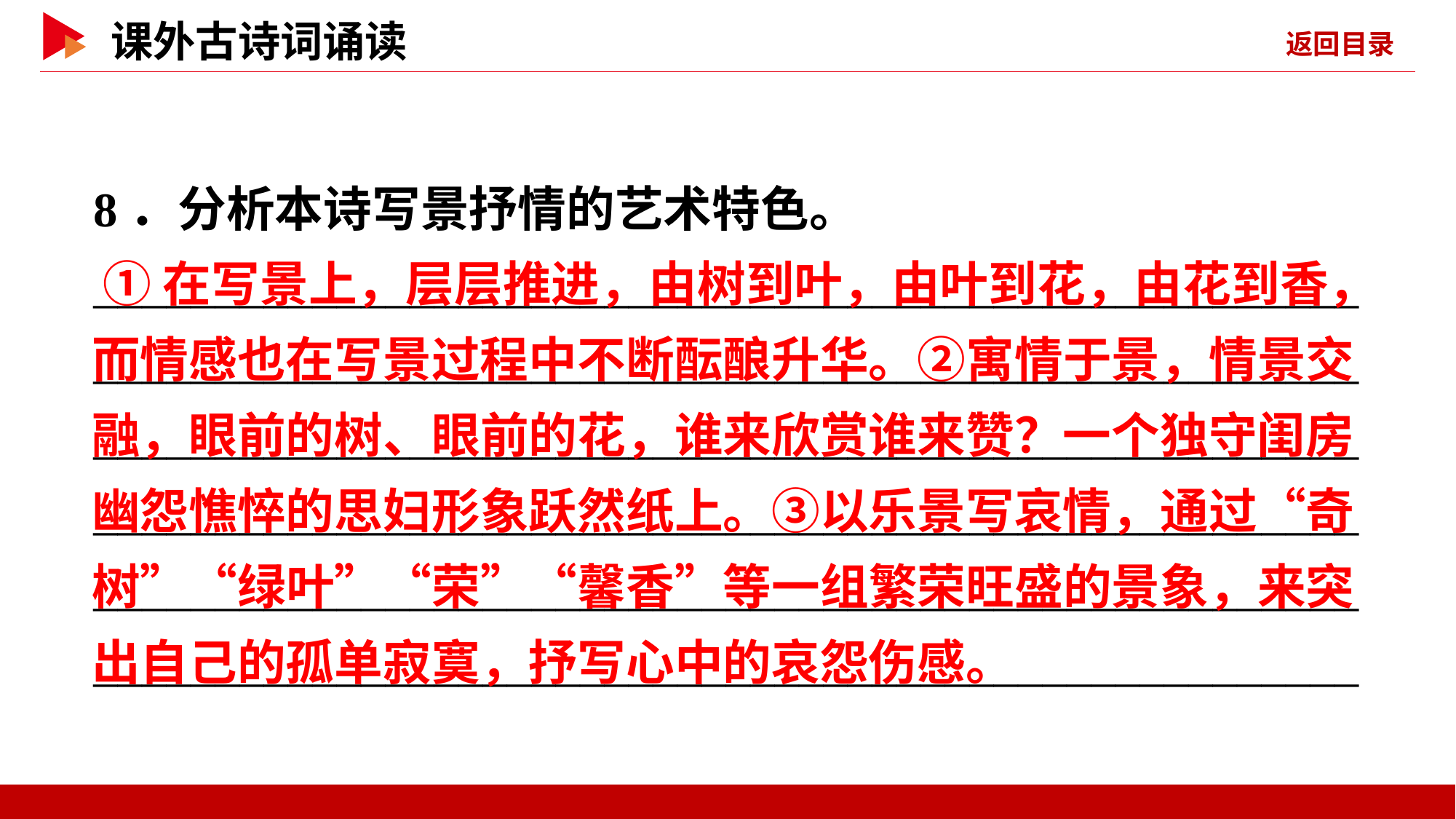

8．分析本诗写景抒情的艺术特色。
________________________________________________________________________________________________________________________________________________________________________________________________________________________________________________________________________________________________________________________
 ①在写景上，层层推进，由树到叶，由叶到花，由花到香，而情感也在写景过程中不断酝酿升华。②寓情于景，情景交融，眼前的树、眼前的花，谁来欣赏谁来赞？一个独守闺房幽怨憔悴的思妇形象跃然纸上。③以乐景写哀情，通过“奇树”“绿叶”“荣”“馨香”等一组繁荣旺盛的景象，来突出自己的孤单寂寞，抒写心中的哀怨伤感。